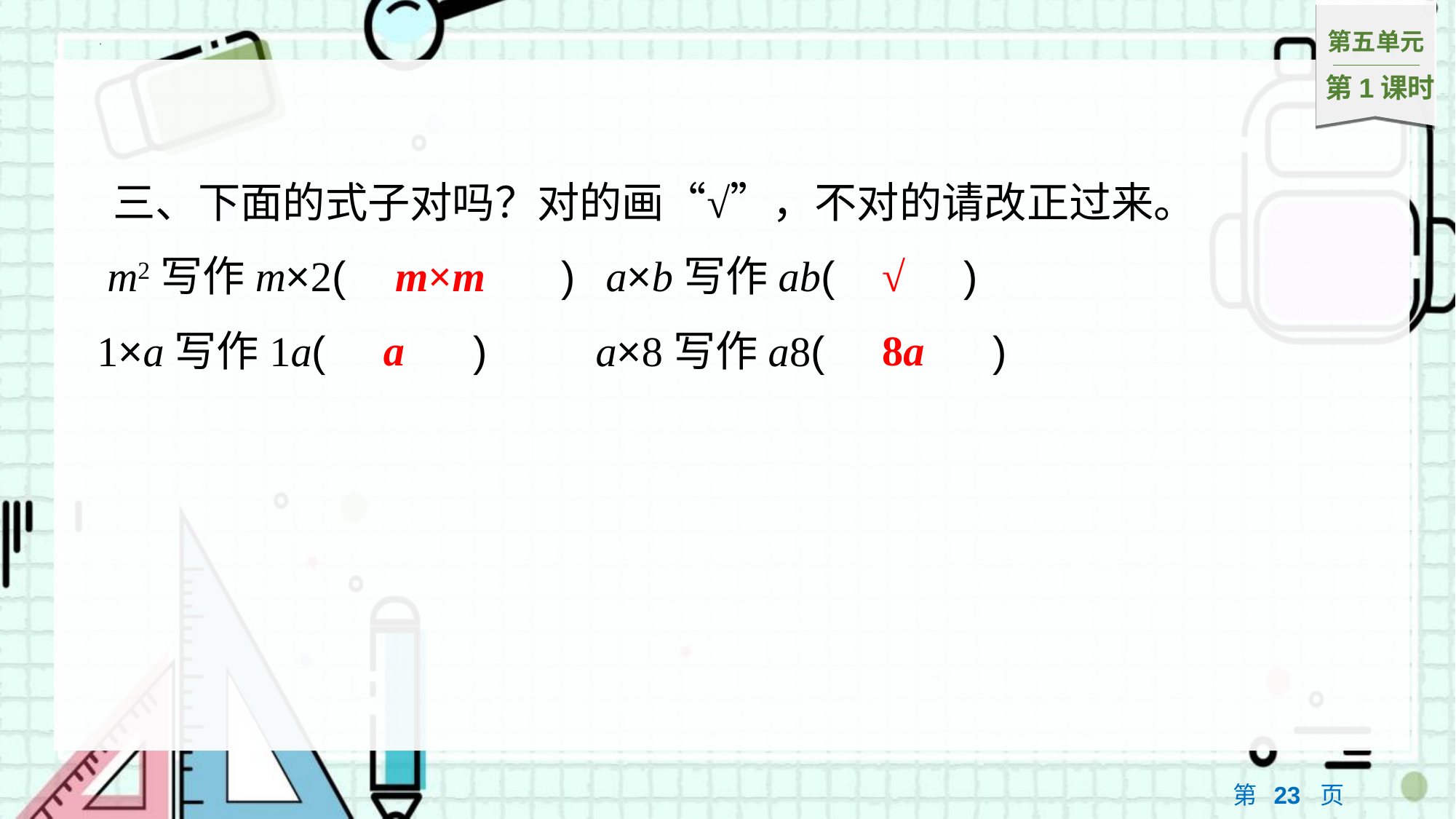

三、下面的式子对吗？对的画“√”，不对的请改正过来。
m×m
√
m2写作m×2(　m×m　)	a×b写作ab(　√　)
a
8a
1×a写作1a(　a　)	a×8写作a8(　8a　)